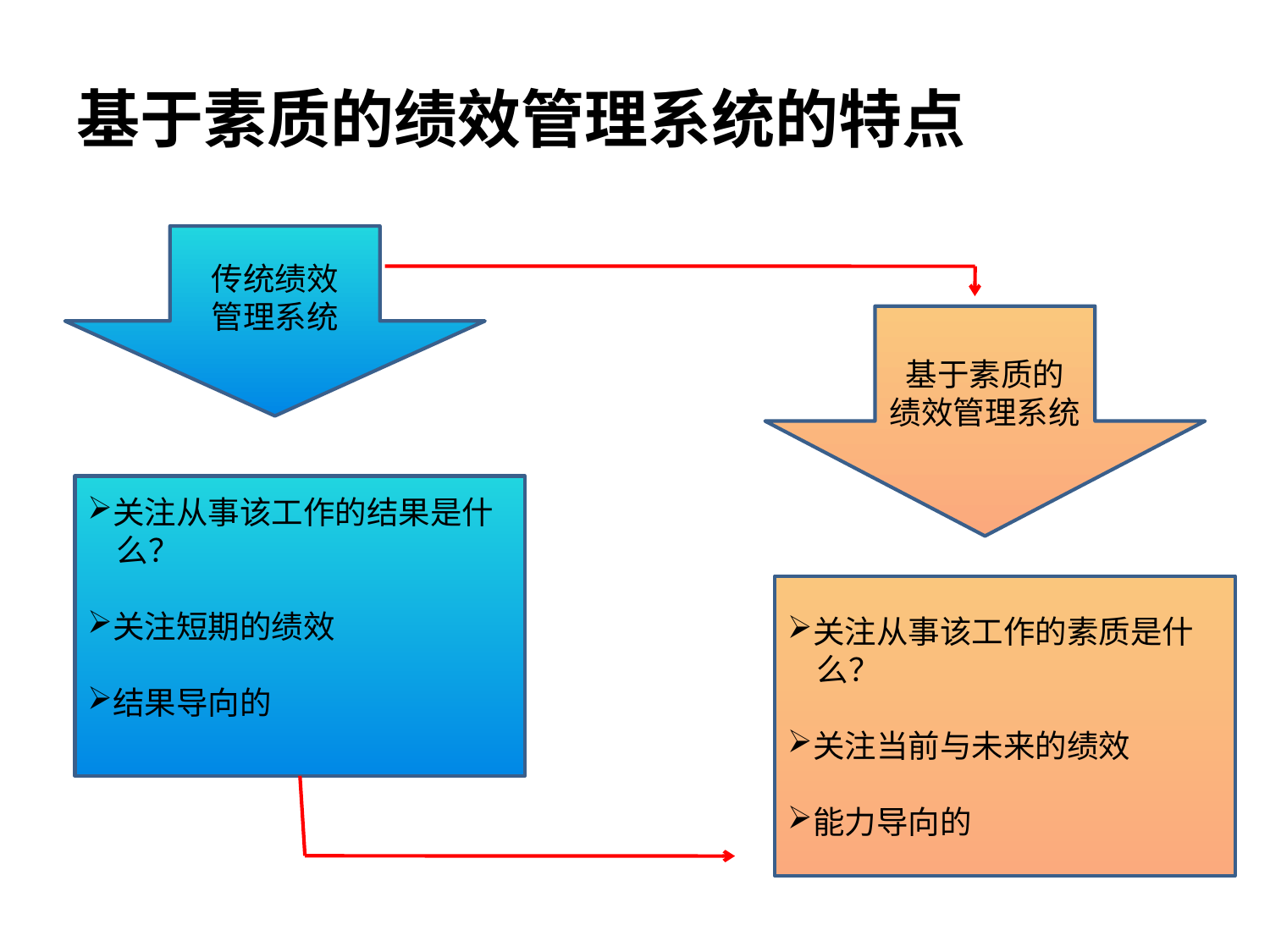

# 基于素质的绩效管理系统的特点

传统绩效
管理系统
基于素质的
绩效管理系统
关注从事该工作的结果是什
   么？

关注短期的绩效

结果导向的

关注从事该工作的素质是什
   么？

关注当前与未来的绩效

能力导向的